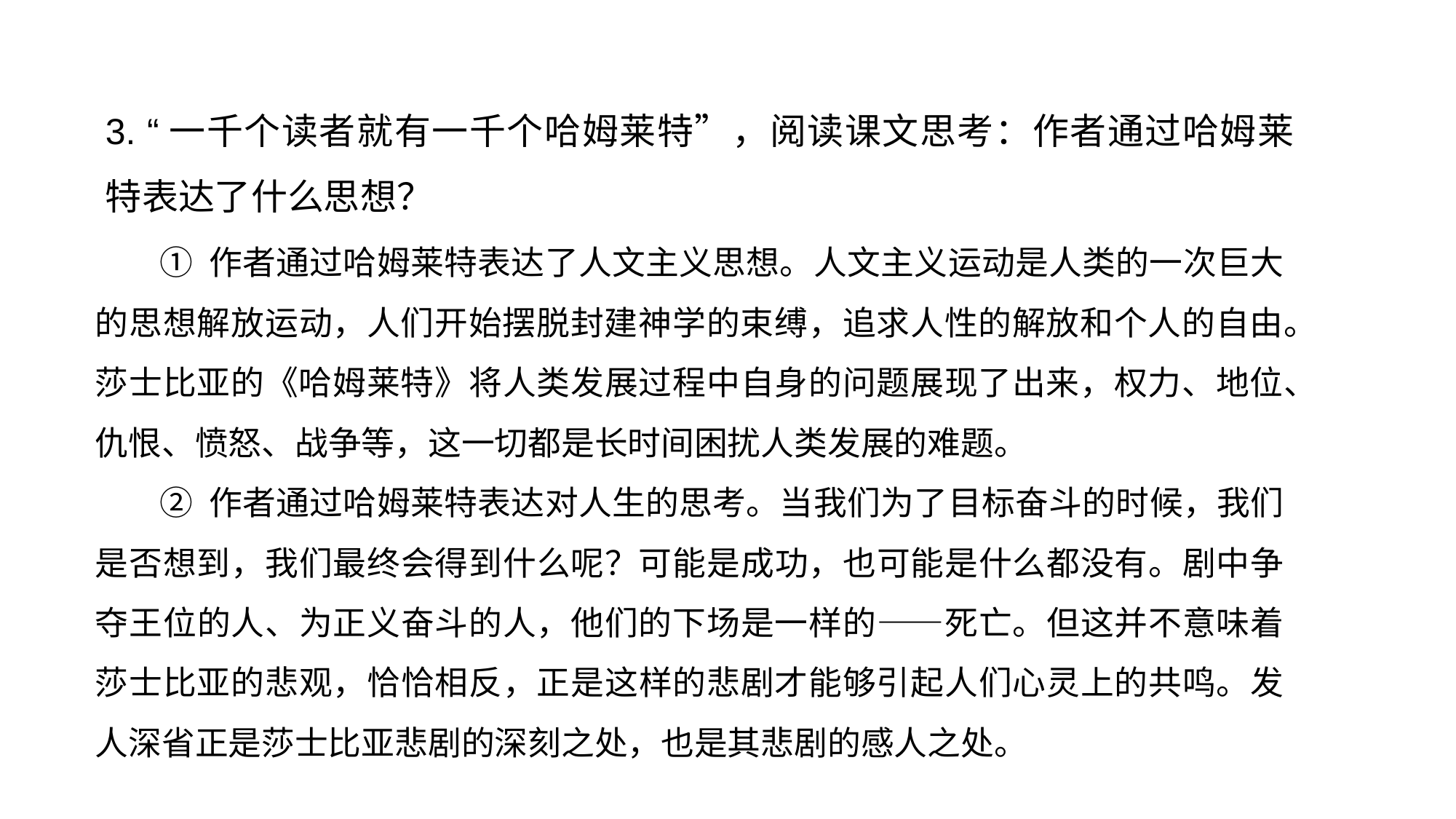

3. “一千个读者就有一千个哈姆莱特”，阅读课文思考：作者通过哈姆莱特表达了什么思想？
① 作者通过哈姆莱特表达了人文主义思想。人文主义运动是人类的一次巨大的思想解放运动，人们开始摆脱封建神学的束缚，追求人性的解放和个人的自由。莎士比亚的《哈姆莱特》将人类发展过程中自身的问题展现了出来，权力、地位、仇恨、愤怒、战争等，这一切都是长时间困扰人类发展的难题。
② 作者通过哈姆莱特表达对人生的思考。当我们为了目标奋斗的时候，我们是否想到，我们最终会得到什么呢？可能是成功，也可能是什么都没有。剧中争夺王位的人、为正义奋斗的人，他们的下场是一样的——死亡。但这并不意味着莎士比亚的悲观，恰恰相反，正是这样的悲剧才能够引起人们心灵上的共鸣。发人深省正是莎士比亚悲剧的深刻之处，也是其悲剧的感人之处。